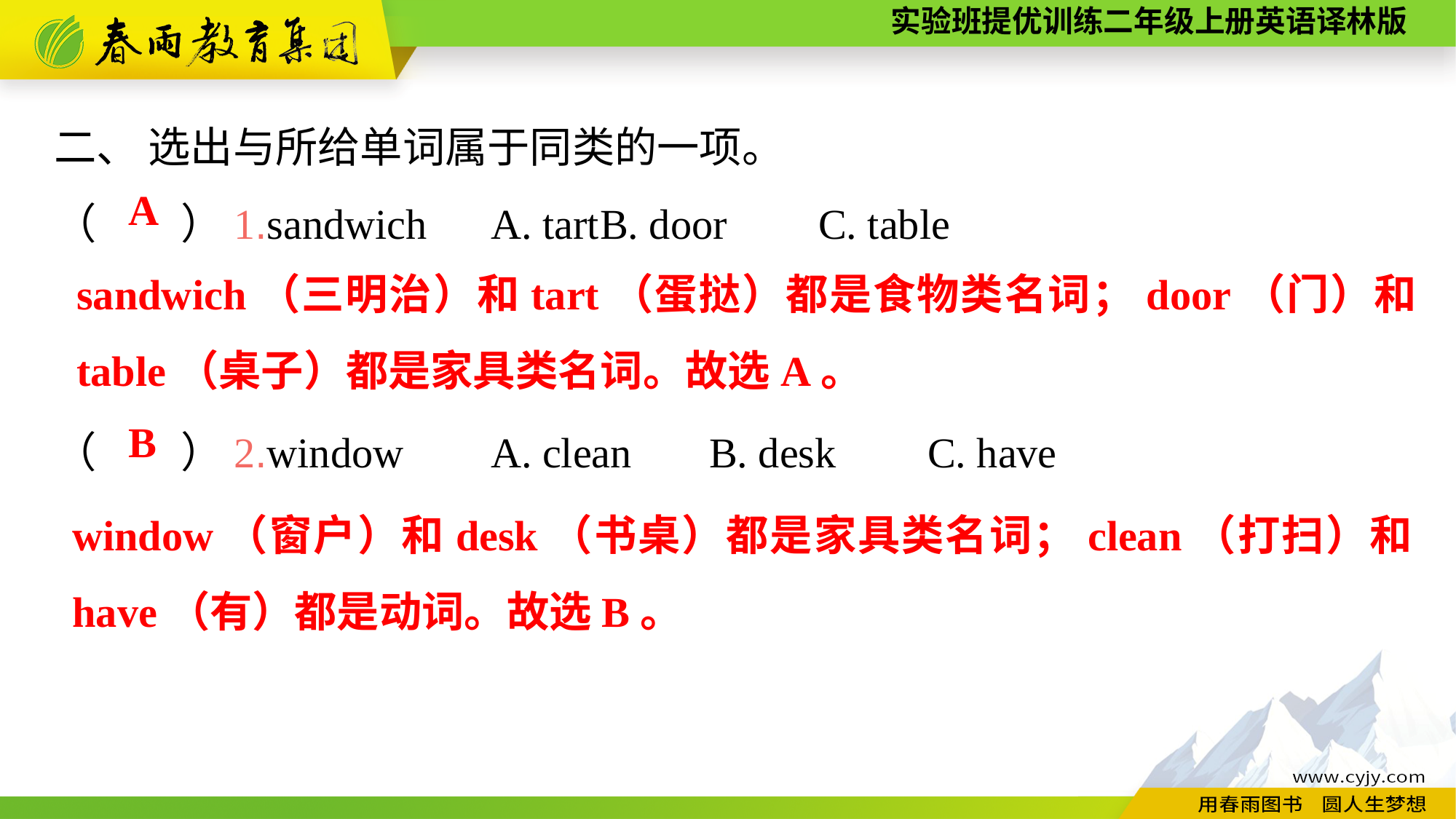

二、 选出与所给单词属于同类的一项。
（　　）1.sandwich	A. tart	B. door	C. table

（　　）2.window	A. clean	B. desk	C. have
A
sandwich（三明治）和tart（蛋挞）都是食物类名词；door（门）和table（桌子）都是家具类名词。故选A。
B
window（窗户）和desk（书桌）都是家具类名词；clean（打扫）和have（有）都是动词。故选B。